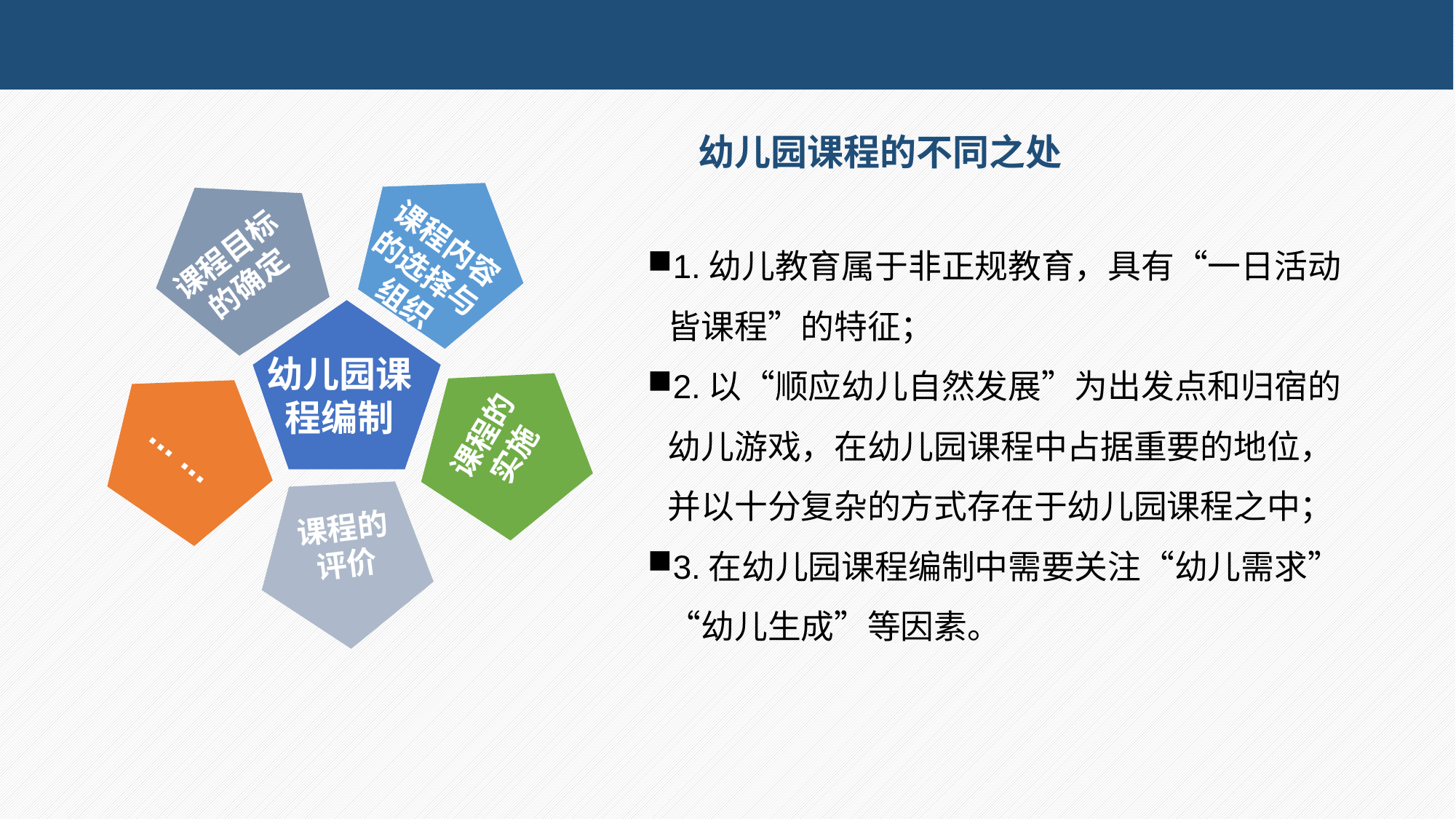

幼儿园课程的不同之处

课程内容的选择与组织
课程目标的确定

幼儿园课程编制
课程的
实施
... ...
课程的
评价
1.幼儿教育属于非正规教育，具有“一日活动皆课程”的特征；
2.以“顺应幼儿自然发展”为出发点和归宿的幼儿游戏，在幼儿园课程中占据重要的地位，并以十分复杂的方式存在于幼儿园课程之中；
3.在幼儿园课程编制中需要关注“幼儿需求”“幼儿生成”等因素。